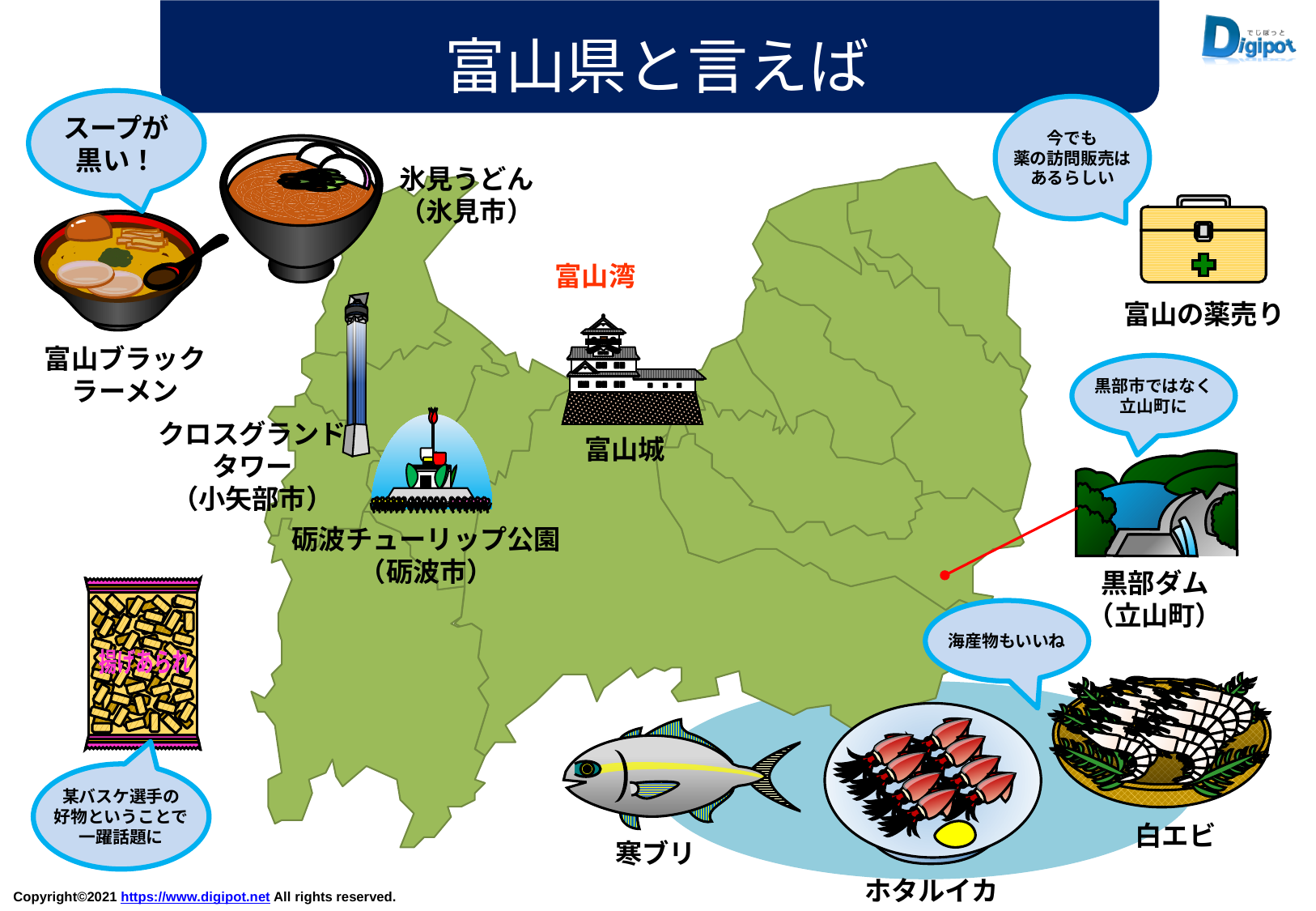

富山県と言えば
スープが
黒い！
今でも
薬の訪問販売は
あるらしい

氷見うどん
（氷見市）

富山湾
富山の薬売り

富山ブラック
ラーメン
黒部市ではなく
立山町に

クロスグランド
タワー
（小矢部市）
富山城

砺波チューリップ公園
（砺波市）
黒部ダム
（立山町）

揚げあられ
揚げあられ

海産物もいいね

某バスケ選手の
好物ということで
一躍話題に
白エビ
寒ブリ
ホタルイカ